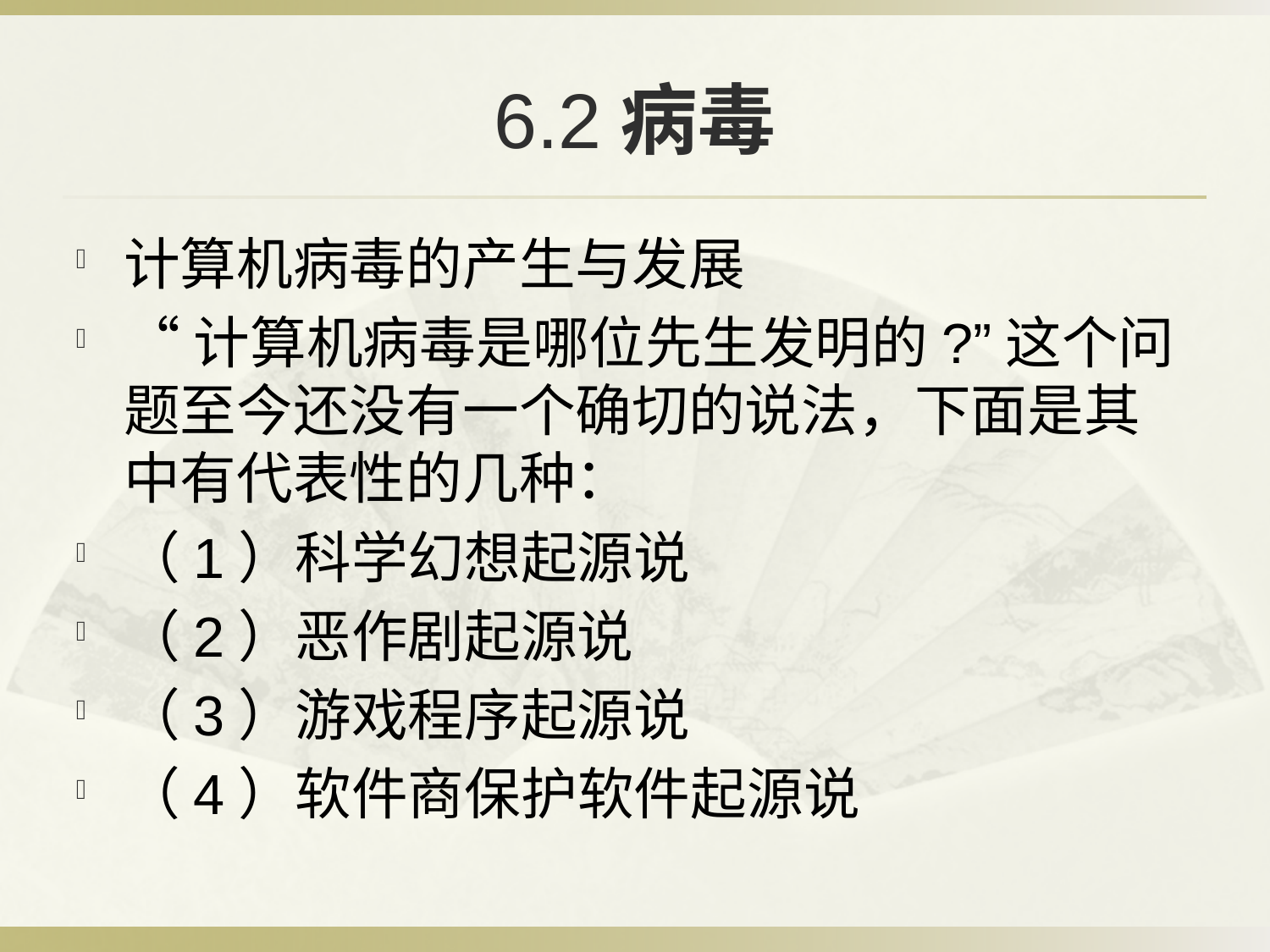

# 6.2病毒
计算机病毒的产生与发展
“计算机病毒是哪位先生发明的?”这个问题至今还没有一个确切的说法，下面是其中有代表性的几种：
（1）科学幻想起源说
（2）恶作剧起源说
（3）游戏程序起源说
（4）软件商保护软件起源说